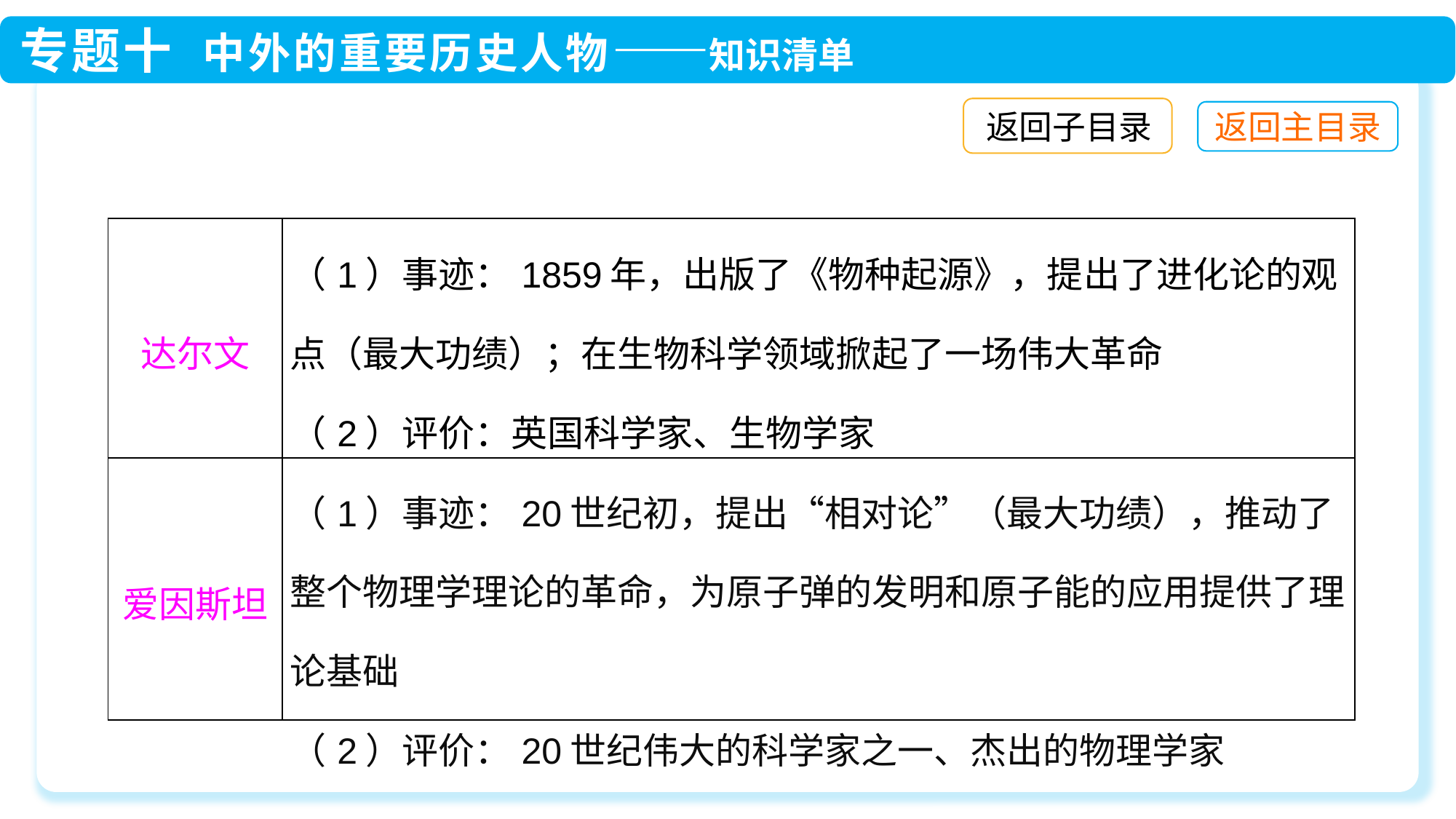

返回子目录
| 达尔文 | （1）事迹：1859年，出版了《物种起源》，提出了进化论的观点（最大功绩）；在生物科学领域掀起了一场伟大革命 （2）评价：英国科学家、生物学家 |
| --- | --- |
| 爱因斯坦 | （1）事迹：20世纪初，提出“相对论”（最大功绩），推动了整个物理学理论的革命，为原子弹的发明和原子能的应用提供了理论基础 （2）评价：20世纪伟大的科学家之一、杰出的物理学家 |